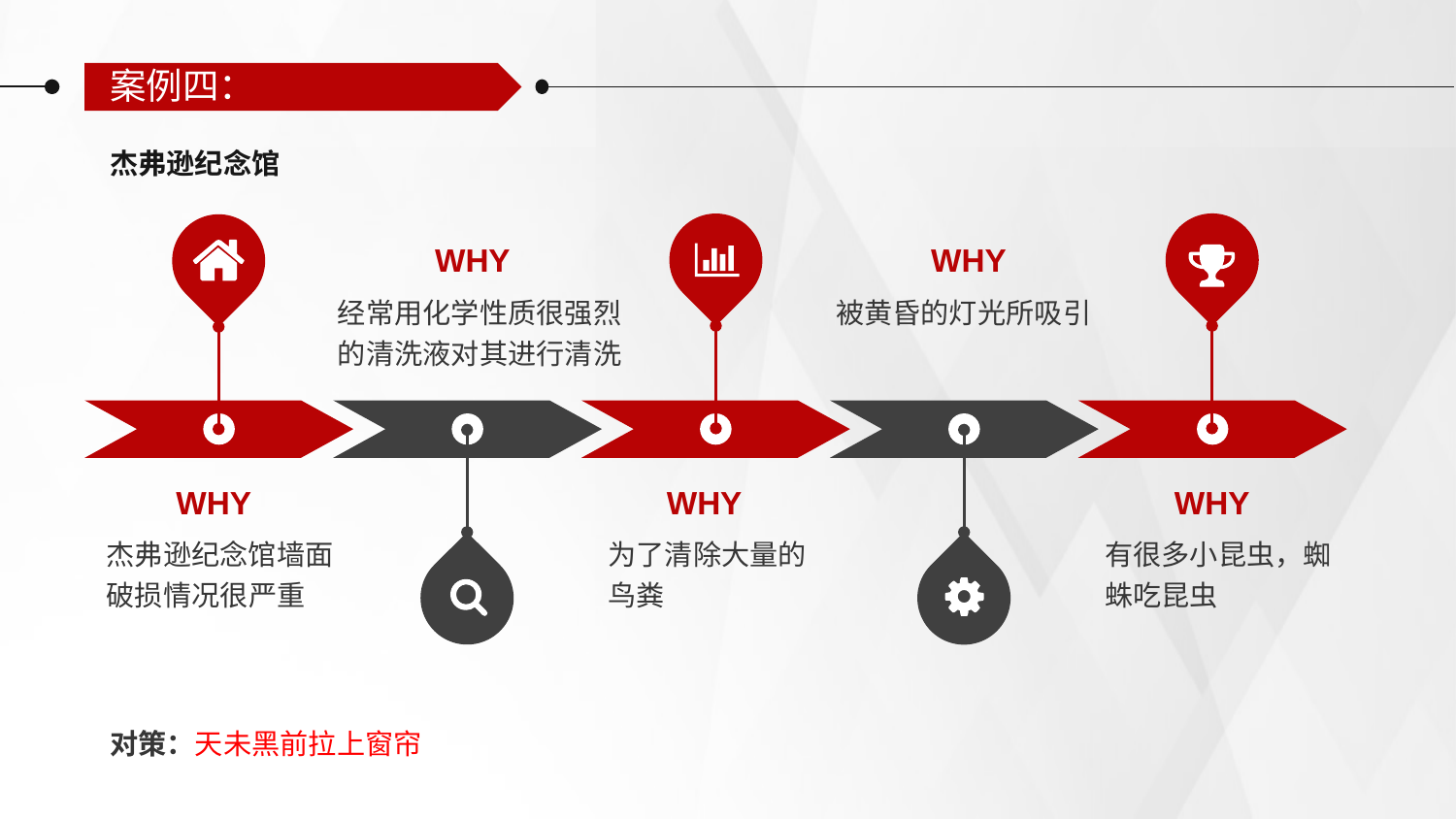

案例四：

杰弗逊纪念馆

WHY
WHY
经常用化学性质很强烈
的清洗液对其进行清洗
被黄昏的灯光所吸引

WHY
WHY
WHY
杰弗逊纪念馆墙面破损情况很严重
为了清除大量的鸟粪
有很多小昆虫，蜘蛛吃昆虫

对策：天未黑前拉上窗帘